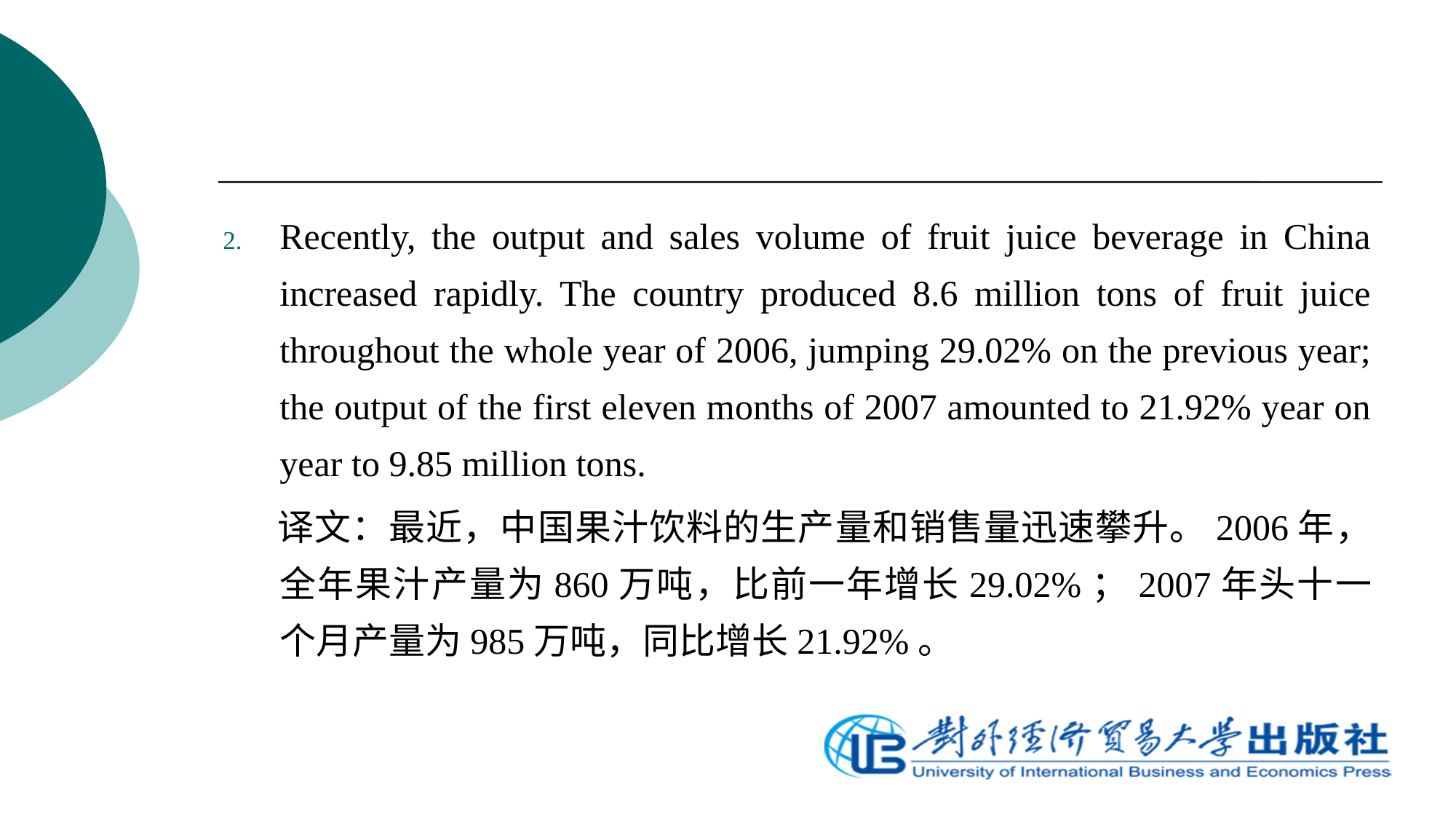

Recently, the output and sales volume of fruit juice beverage in China increased rapidly. The country produced 8.6 million tons of fruit juice throughout the whole year of 2006, jumping 29.02% on the previous year; the output of the first eleven months of 2007 amounted to 21.92% year on year to 9.85 million tons.
     译文：最近，中国果汁饮料的生产量和销售量迅速攀升。2006年，全年果汁产量为860万吨，比前一年增长29.02%；2007年头十一个月产量为985万吨，同比增长21.92%。